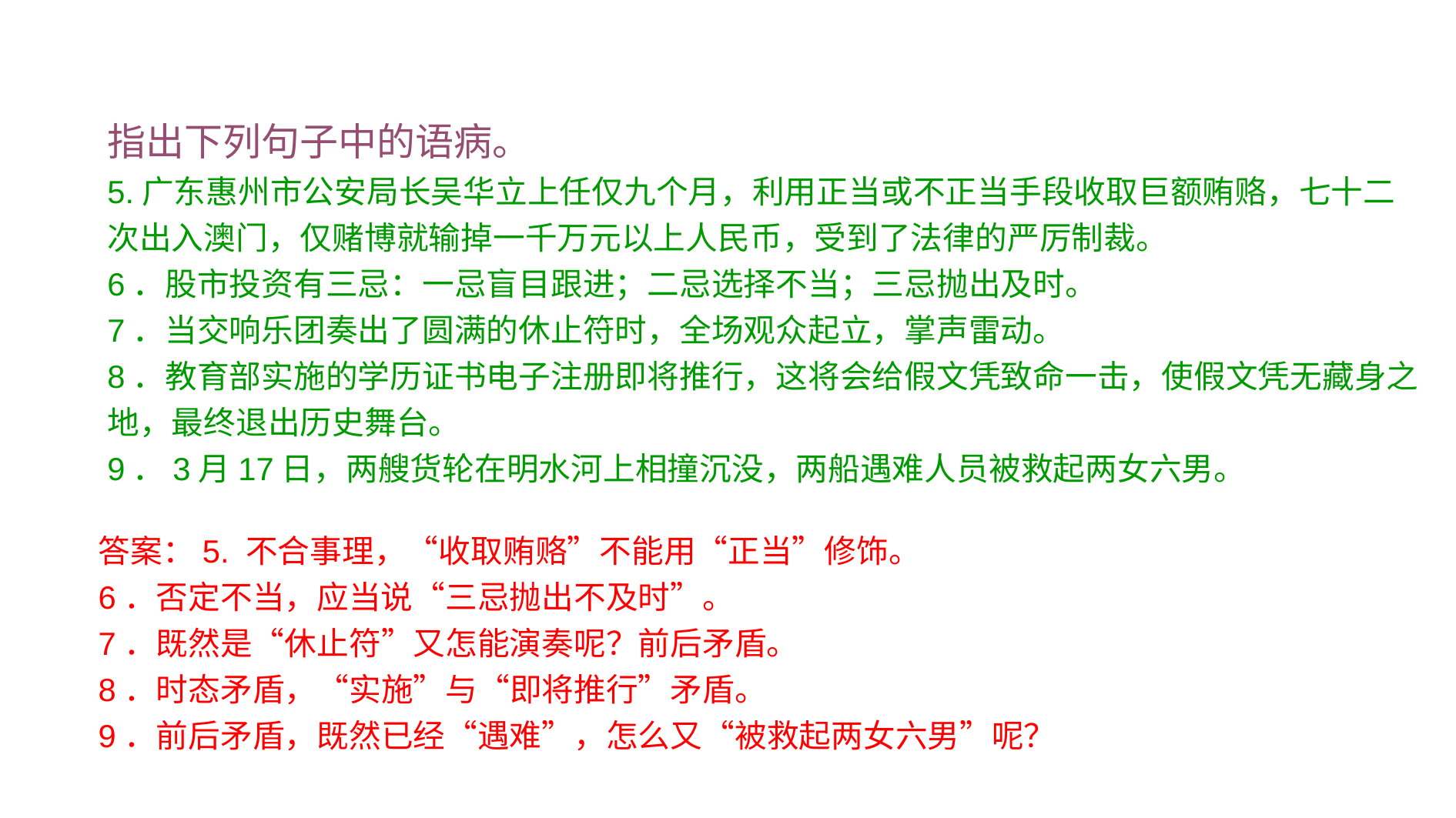

指出下列句子中的语病。
5.广东惠州市公安局长吴华立上任仅九个月，利用正当或不正当手段收取巨额贿赂，七十二次出入澳门，仅赌博就输掉一千万元以上人民币，受到了法律的严厉制裁。
6．股市投资有三忌：一忌盲目跟进；二忌选择不当；三忌抛出及时。
7．当交响乐团奏出了圆满的休止符时，全场观众起立，掌声雷动。
8．教育部实施的学历证书电子注册即将推行，这将会给假文凭致命一击，使假文凭无藏身之地，最终退出历史舞台。
9．3月17日，两艘货轮在明水河上相撞沉没，两船遇难人员被救起两女六男。
答案：5. 不合事理，“收取贿赂”不能用“正当”修饰。
6．否定不当，应当说“三忌抛出不及时”。
7．既然是“休止符”又怎能演奏呢？前后矛盾。
8．时态矛盾，“实施”与“即将推行”矛盾。
9．前后矛盾，既然已经“遇难”，怎么又“被救起两女六男”呢？